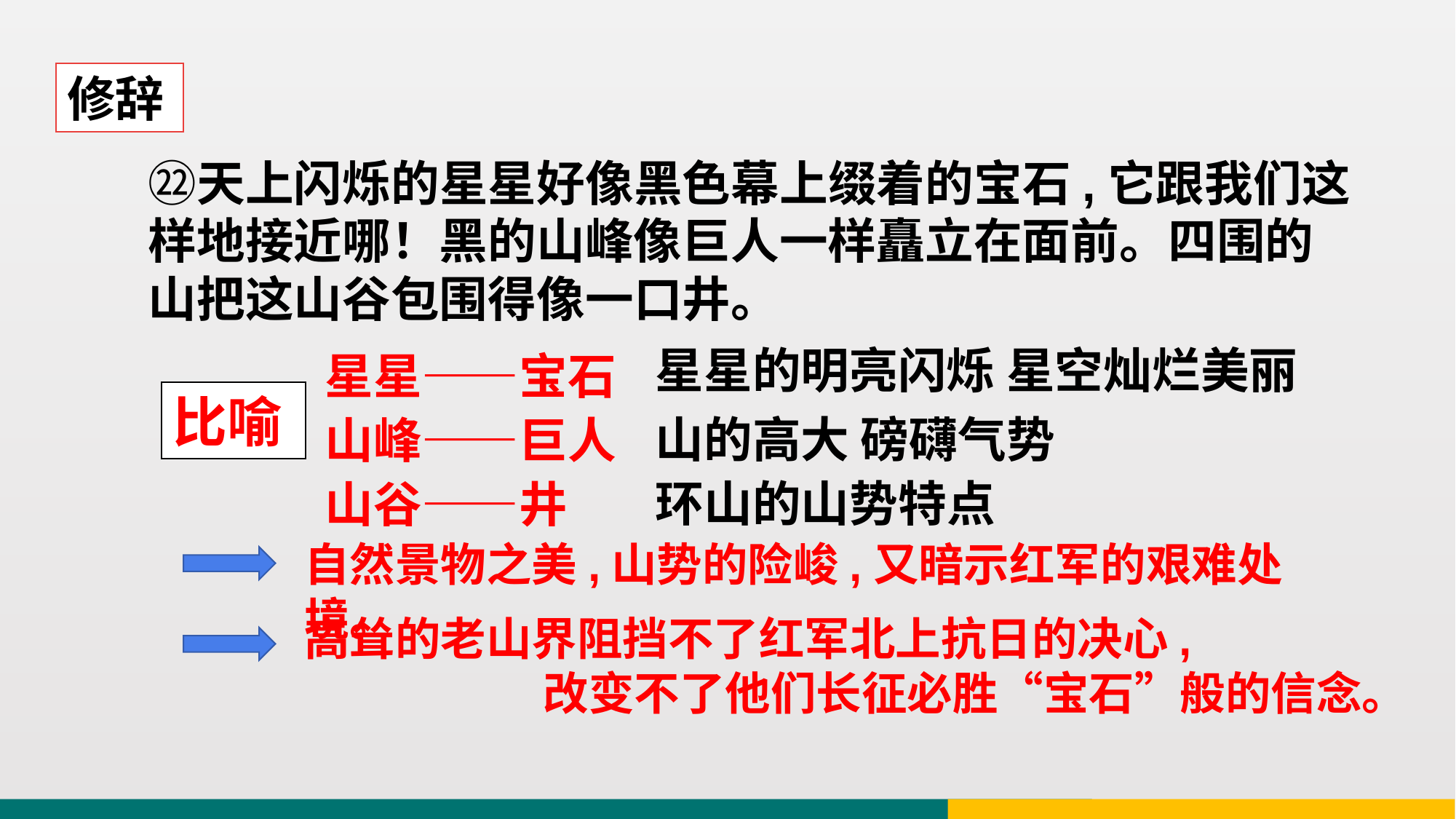

修辞
㉒天上闪烁的星星好像黑色幕上缀着的宝石,它跟我们这样地接近哪！黑的山峰像巨人一样矗立在面前。四围的山把这山谷包围得像一口井。
星星——宝石
山峰——巨人
山谷——井
星星的明亮闪烁 星空灿烂美丽
比喻
山的高大 磅礴气势
环山的山势特点
自然景物之美,山势的险峻,又暗示红军的艰难处境。

高耸的老山界阻挡不了红军北上抗日的决心,
                      改变不了他们长征必胜“宝石”般的信念。